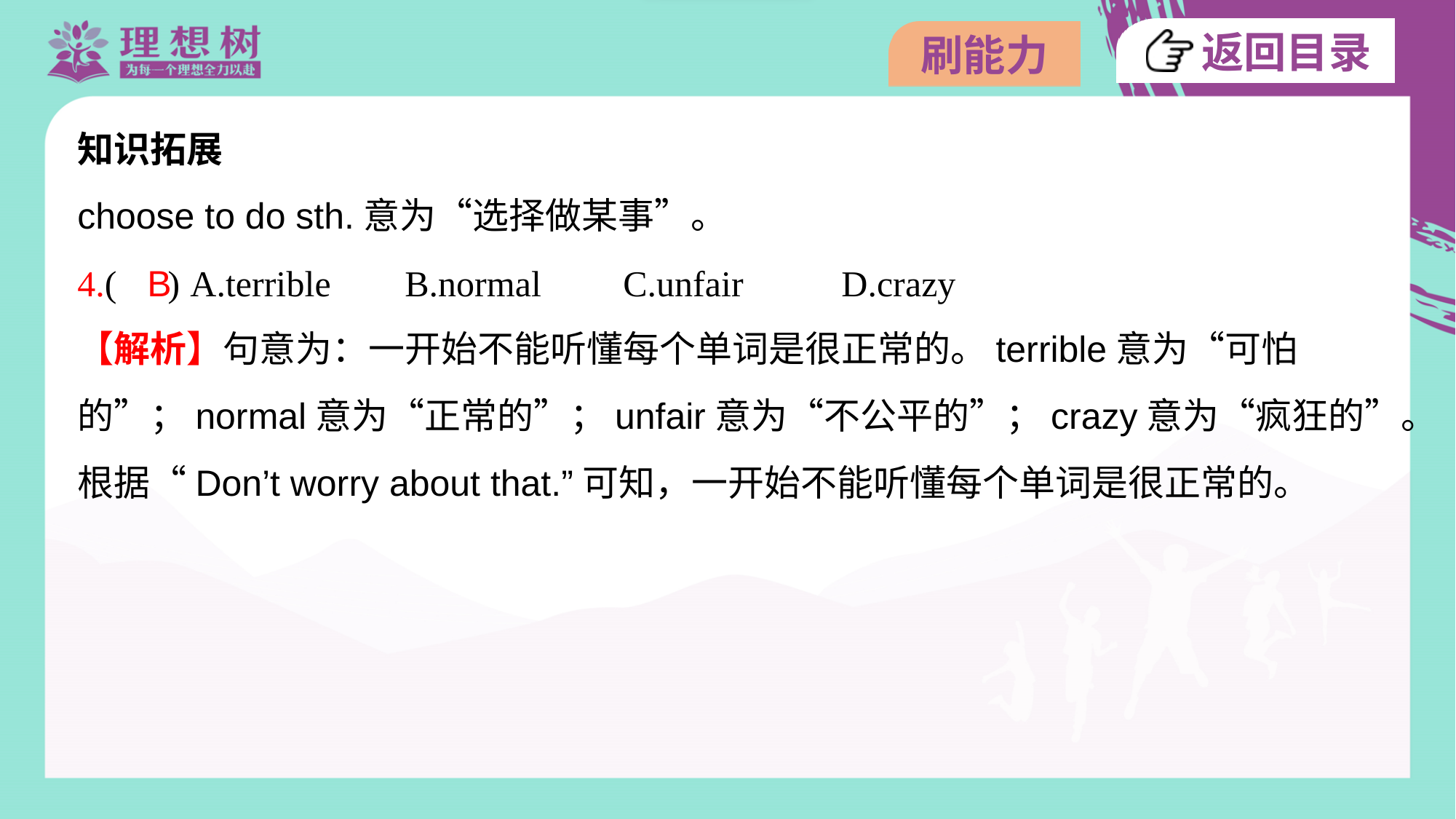

知识拓展
choose to do sth.意为“选择做某事”。
4.(     ) A.terrible	B.normal	C.unfair	D.crazy
B
【解析】句意为：一开始不能听懂每个单词是很正常的。terrible意为“可怕
的”；normal意为“正常的”；unfair意为“不公平的”；crazy意为“疯狂的”。
根据“Don’t worry about that.”可知，一开始不能听懂每个单词是很正常的。